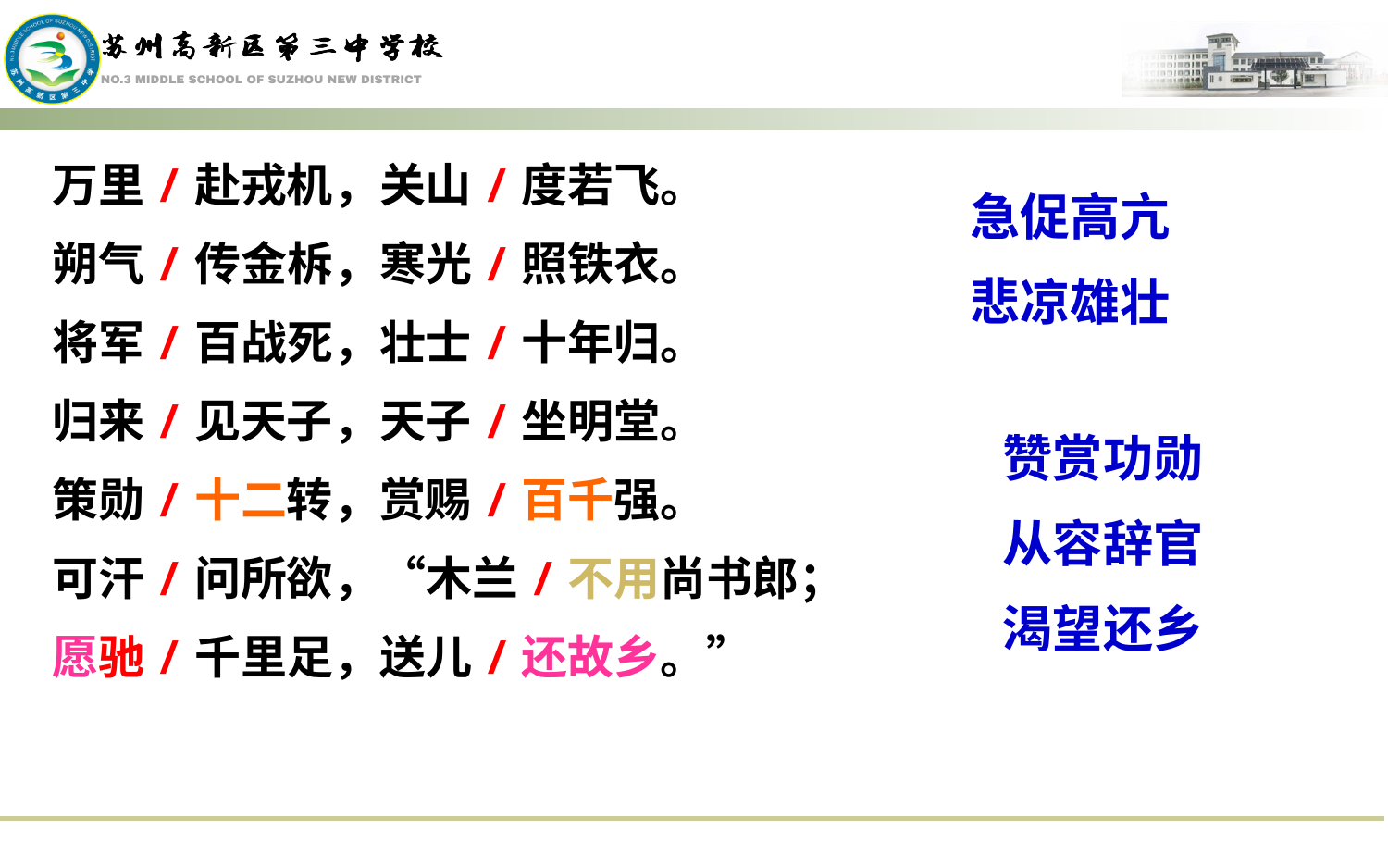

万里/赴戎机，关山/度若飞。
朔气/传金柝，寒光/照铁衣。
将军/百战死，壮士/十年归。
归来/见天子，天子/坐明堂。
策勋/十二转，赏赐/百千强。
可汗/问所欲，“木兰/不用尚书郎；
愿驰/千里足，送儿/还故乡。”
急促高亢
悲凉雄壮
赞赏功勋
从容辞官
渴望还乡